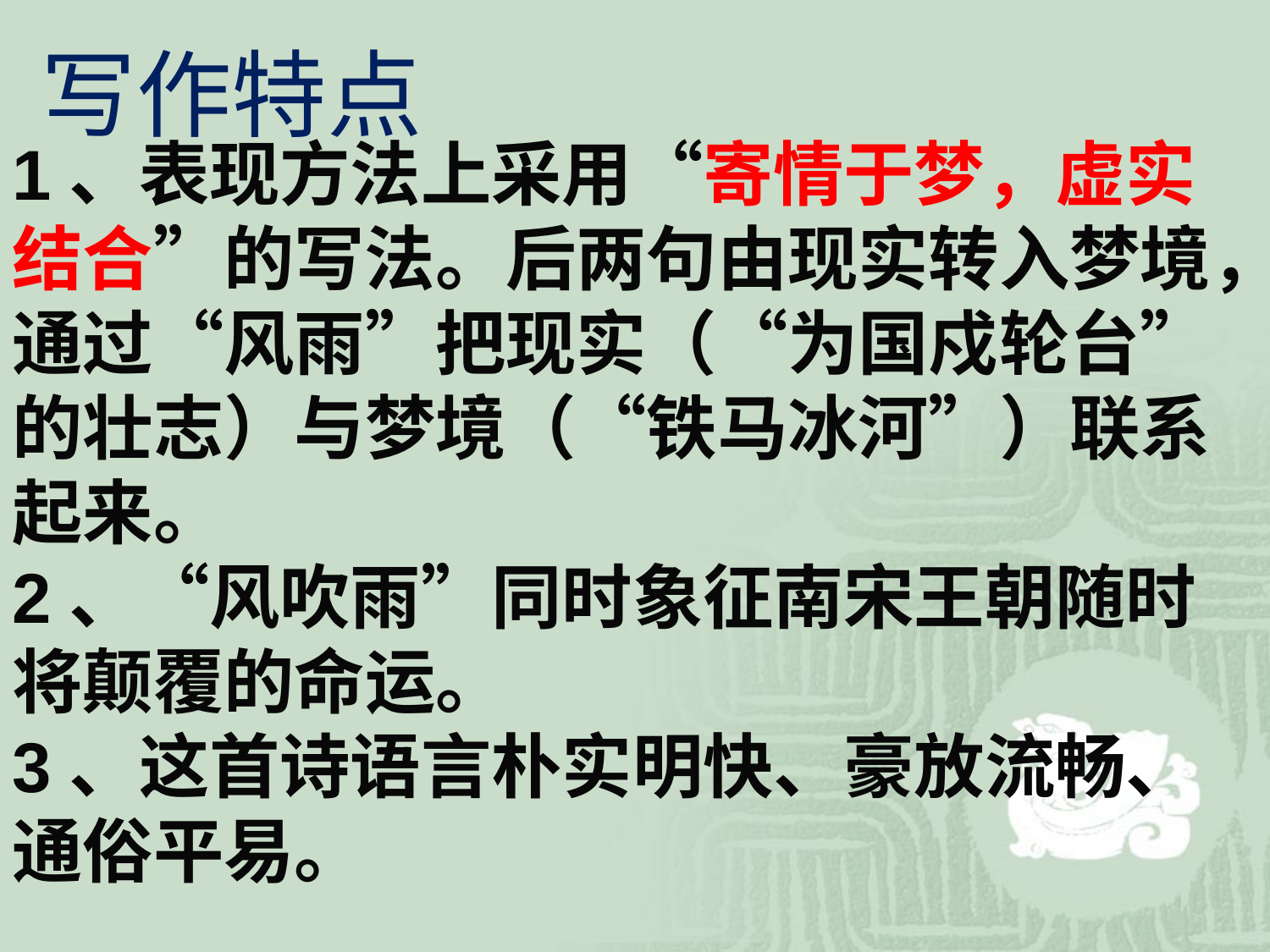

写作特点
1、表现方法上采用“寄情于梦，虚实结合”的写法。后两句由现实转入梦境，通过“风雨”把现实（“为国戍轮台”的壮志）与梦境（“铁马冰河”）联系起来。
2、“风吹雨”同时象征南宋王朝随时将颠覆的命运。
3、这首诗语言朴实明快、豪放流畅、通俗平易。